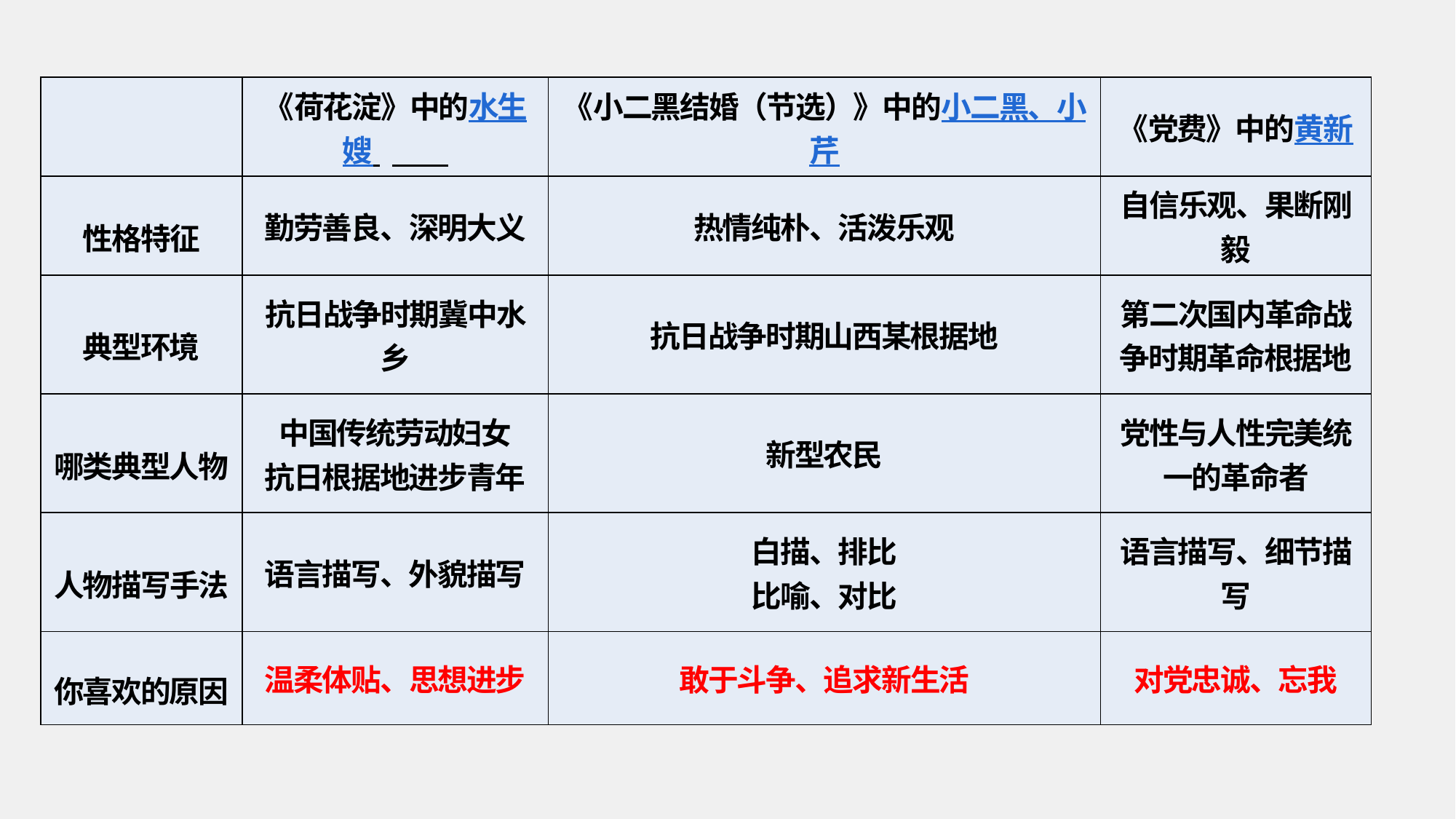

|  | 《荷花淀》中的水生嫂 | 《小二黑结婚（节选）》中的小二黑、小芹 | 《党费》中的黄新 |
| --- | --- | --- | --- |
| 性格特征 | 勤劳善良、深明大义 | 热情纯朴、活泼乐观 | 自信乐观、果断刚毅 |
| 典型环境 | 抗日战争时期冀中水乡 | 抗日战争时期山西某根据地 | 第二次国内革命战争时期革命根据地 |
| 哪类典型人物 | 中国传统劳动妇女 抗日根据地进步青年 | 新型农民 | 党性与人性完美统一的革命者 |
| 人物描写手法 | 语言描写、外貌描写 | 白描、排比 比喻、对比 | 语言描写、细节描写 |
| 你喜欢的原因 | 温柔体贴、思想进步 | 敢于斗争、追求新生活 | 对党忠诚、忘我 |